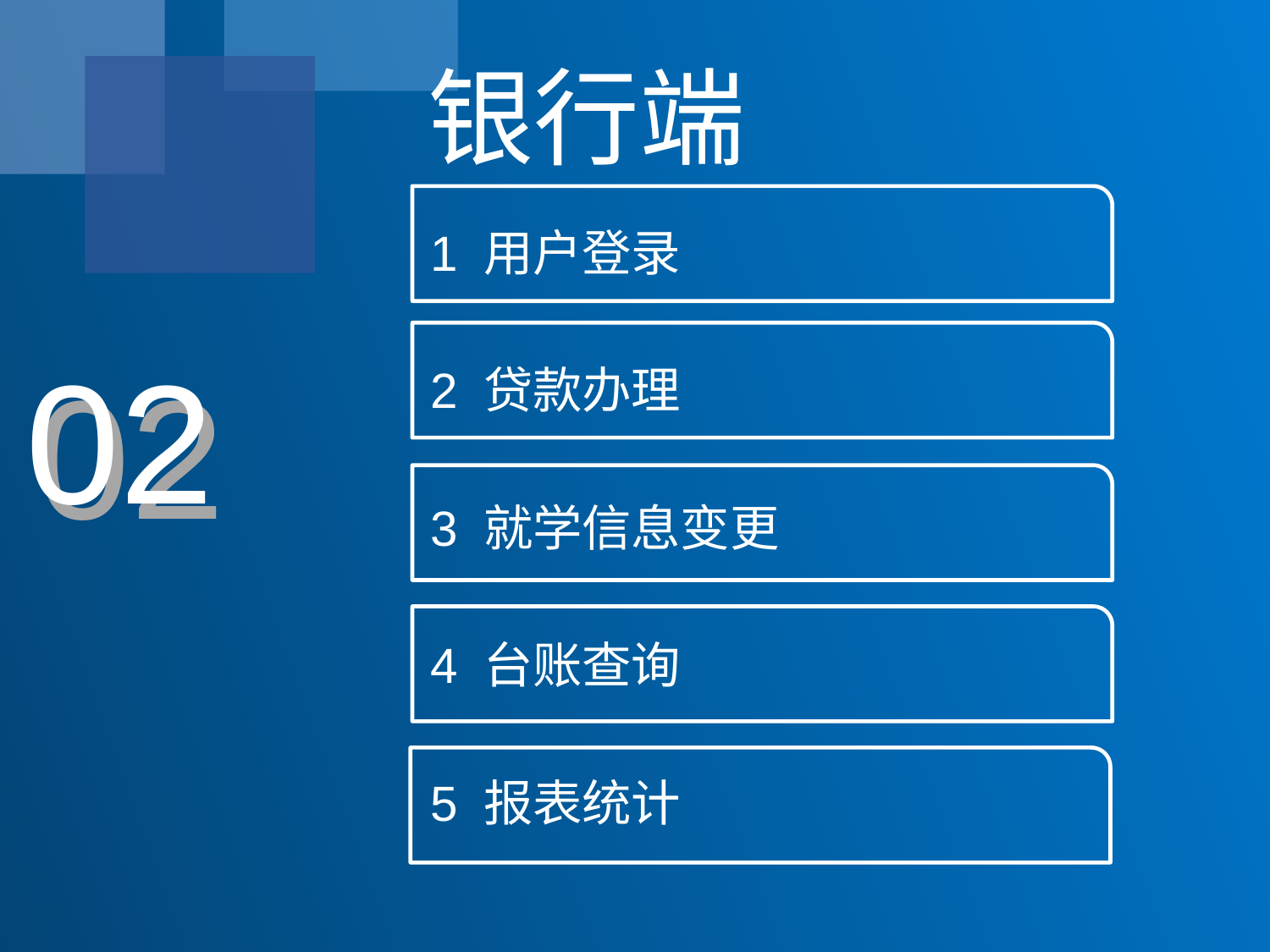

银行端

1 用户登录

2 贷款办理

3 就学信息变更

4 台账查询

5 报表统计

02
02